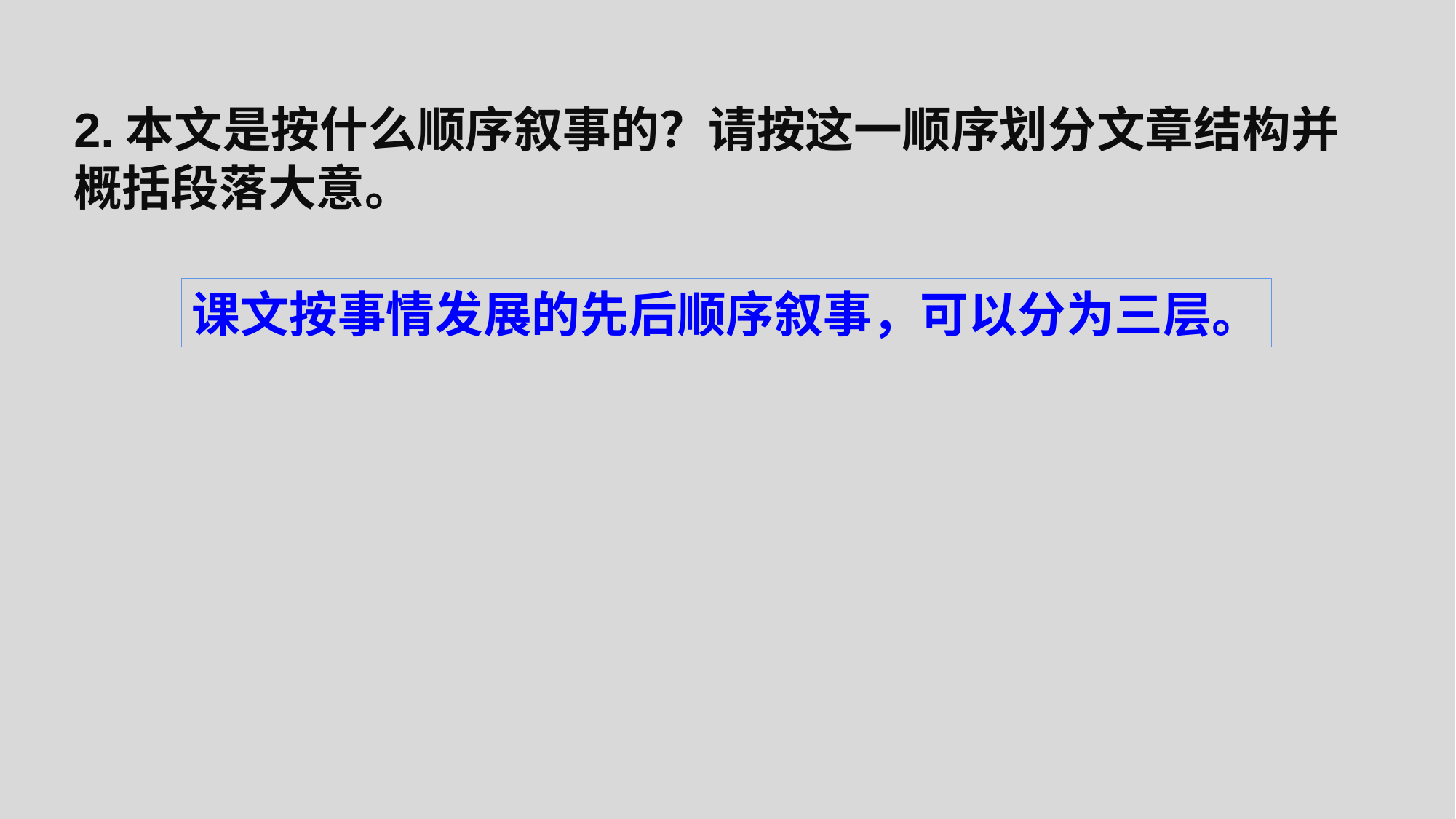

2.本文是按什么顺序叙事的？请按这一顺序划分文章结构并概括段落大意。
课文按事情发展的先后顺序叙事，可以分为三层。